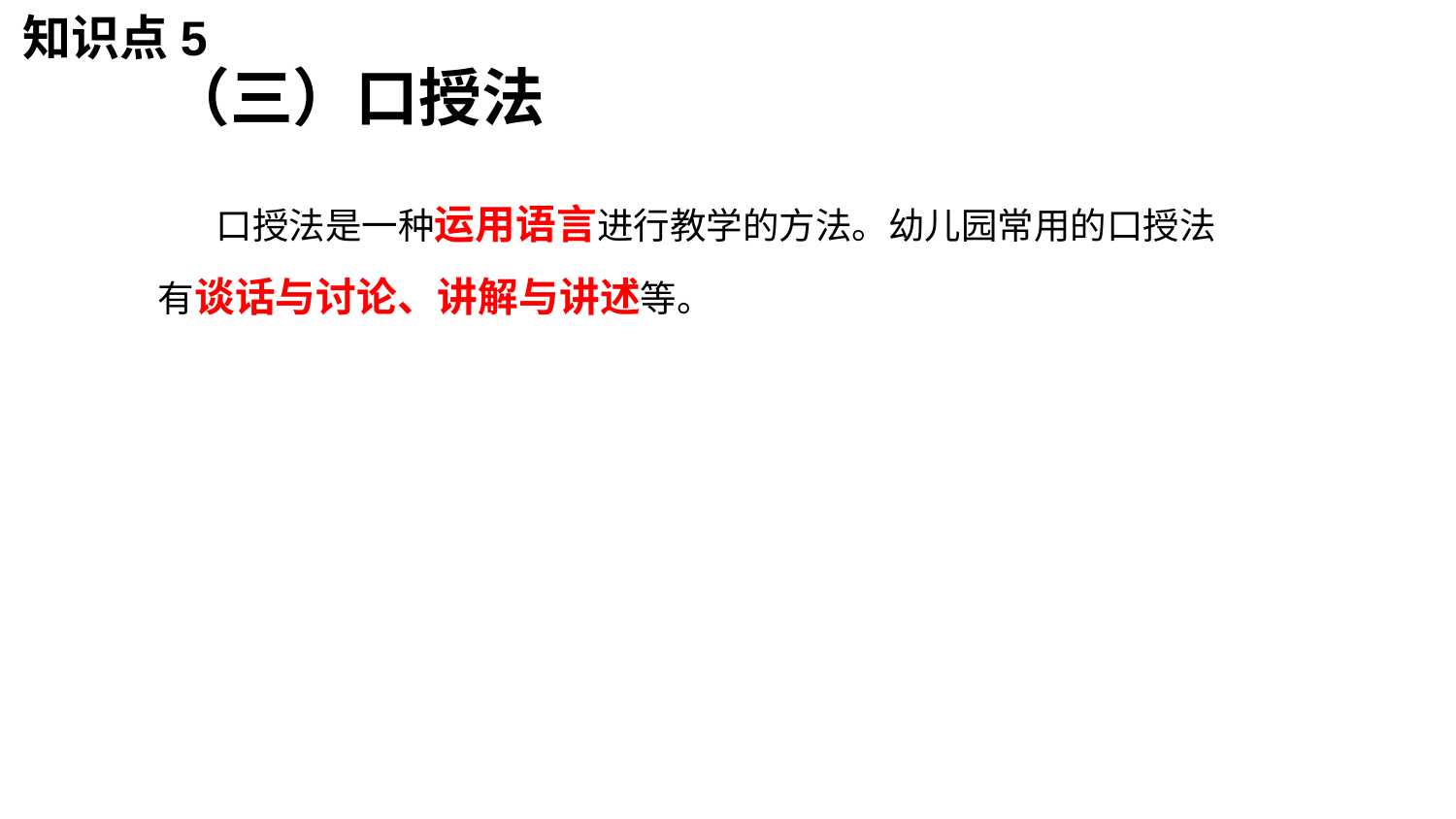

知识点5
# （三）口授法

      口授法是一种运用语言进行教学的方法。幼儿园常用的口授法有谈话与讨论、讲解与讲述等。